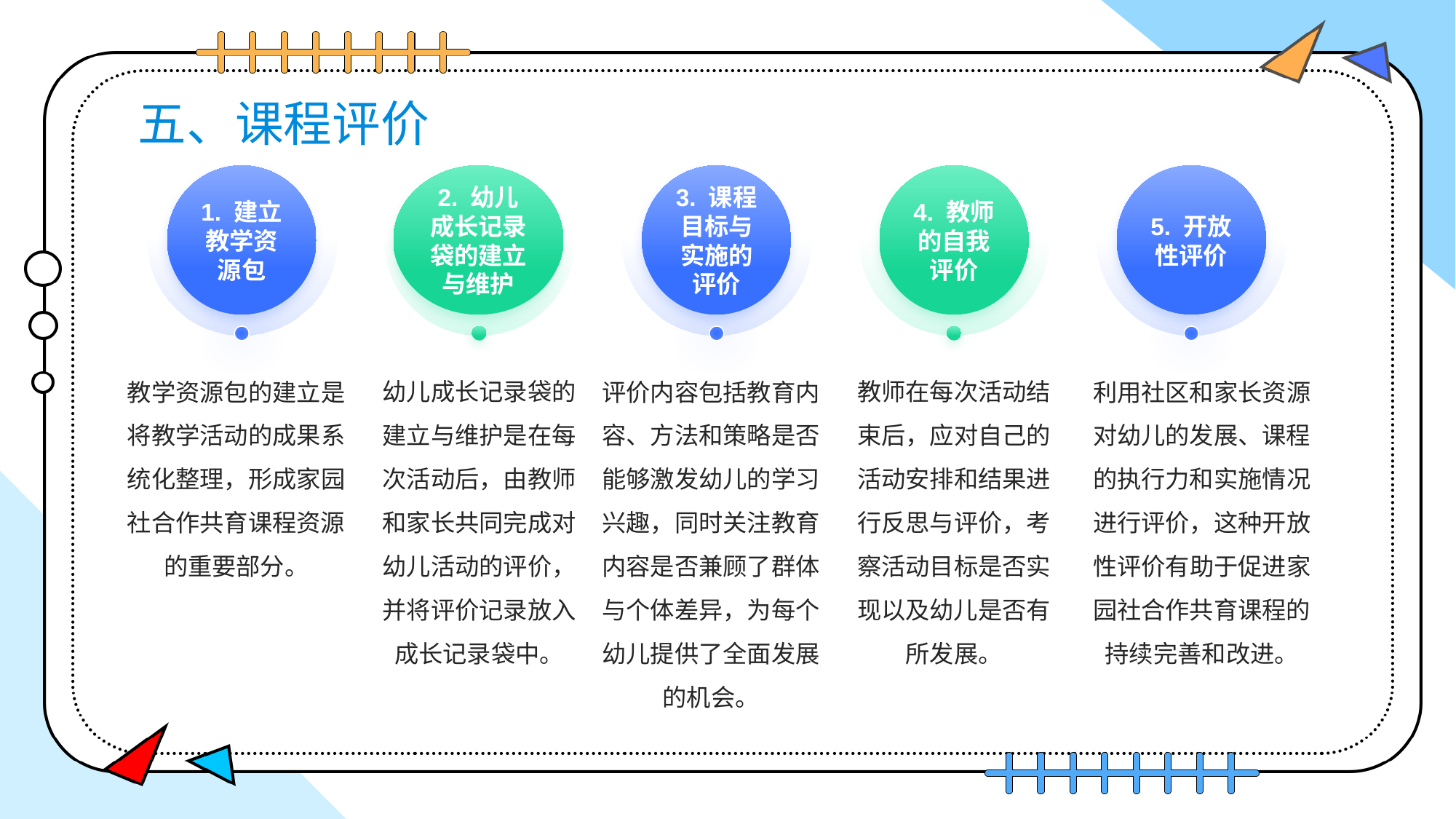

# 五、课程评价
1. 建立教学资源包
2. 幼儿成长记录袋的建立与维护
3. 课程目标与实施的评价
4. 教师的自我评价
5. 开放性评价

幼儿成长记录袋的建立与维护是在每次活动后，由教师和家长共同完成对幼儿活动的评价，并将评价记录放入成长记录袋中。
教师在每次活动结束后，应对自己的活动安排和结果进行反思与评价，考察活动目标是否实现以及幼儿是否有所发展。
教学资源包的建立是将教学活动的成果系统化整理，形成家园社合作共育课程资源的重要部分。
评价内容包括教育内容、方法和策略是否能够激发幼儿的学习兴趣，同时关注教育内容是否兼顾了群体与个体差异，为每个幼儿提供了全面发展的机会。
利用社区和家长资源对幼儿的发展、课程的执行力和实施情况进行评价，这种开放性评价有助于促进家园社合作共育课程的持续完善和改进。